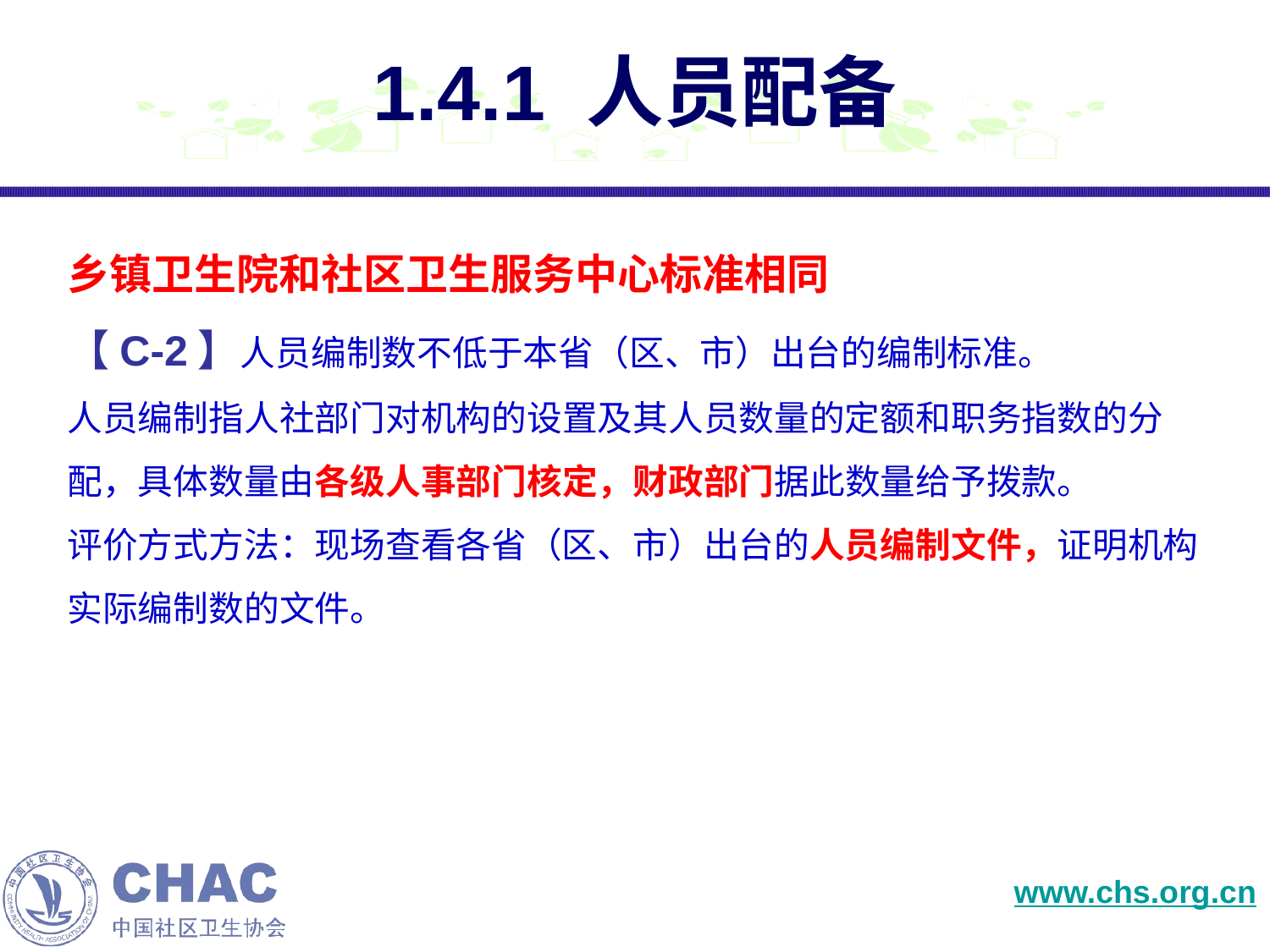

# 1.4.1 人员配备
乡镇卫生院和社区卫生服务中心标准相同
【C-2】人员编制数不低于本省（区、市）出台的编制标准。
人员编制指人社部门对机构的设置及其人员数量的定额和职务指数的分配，具体数量由各级人事部门核定，财政部门据此数量给予拨款。
评价方式方法：现场查看各省（区、市）出台的人员编制文件，证明机构实际编制数的文件。